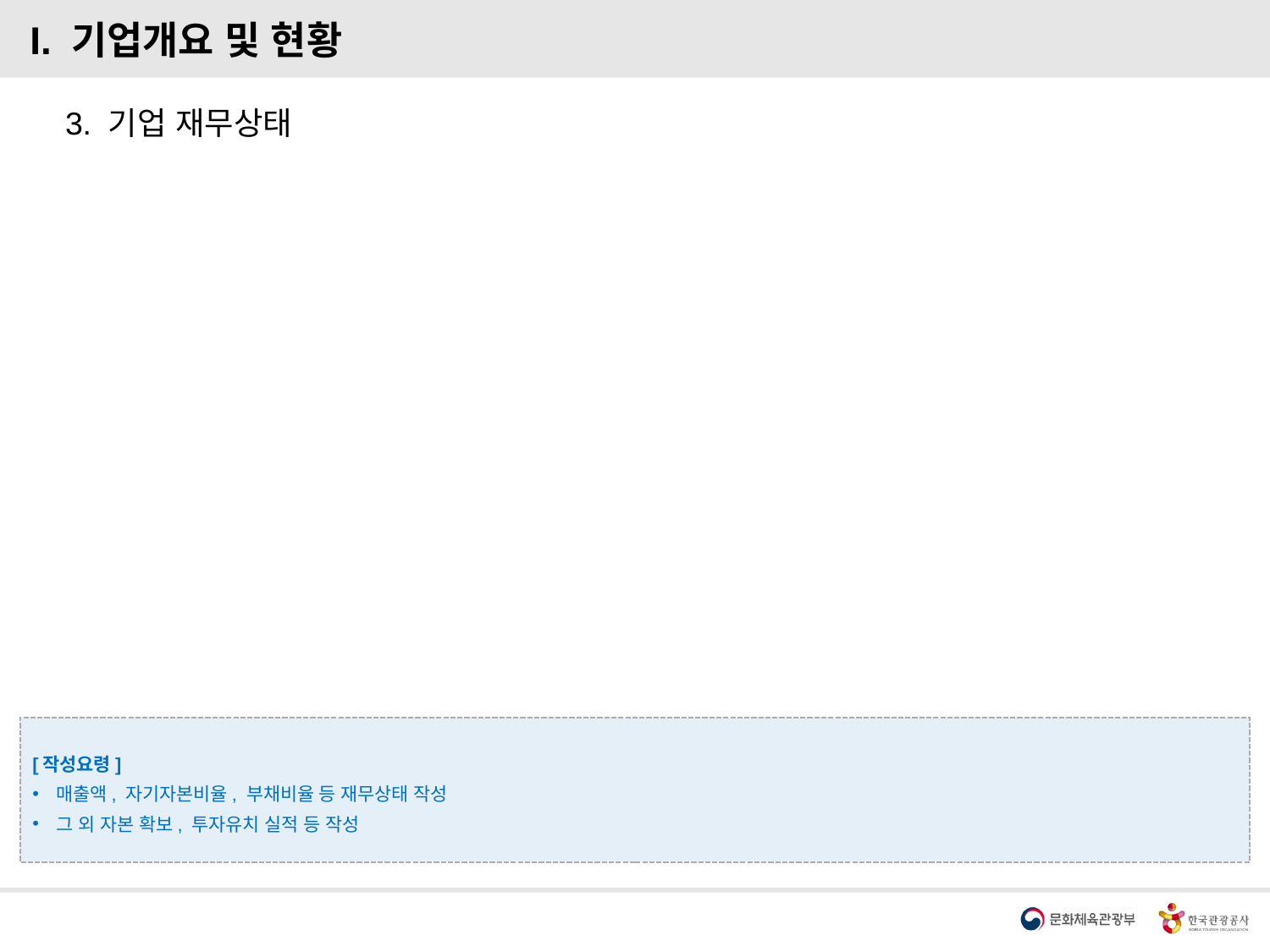

I. 기업개요 및 현황
3. 기업 재무상태
[작성요령]
매출액, 자기자본비율, 부채비율 등 재무상태 작성
그 외 자본 확보, 투자유치 실적 등 작성